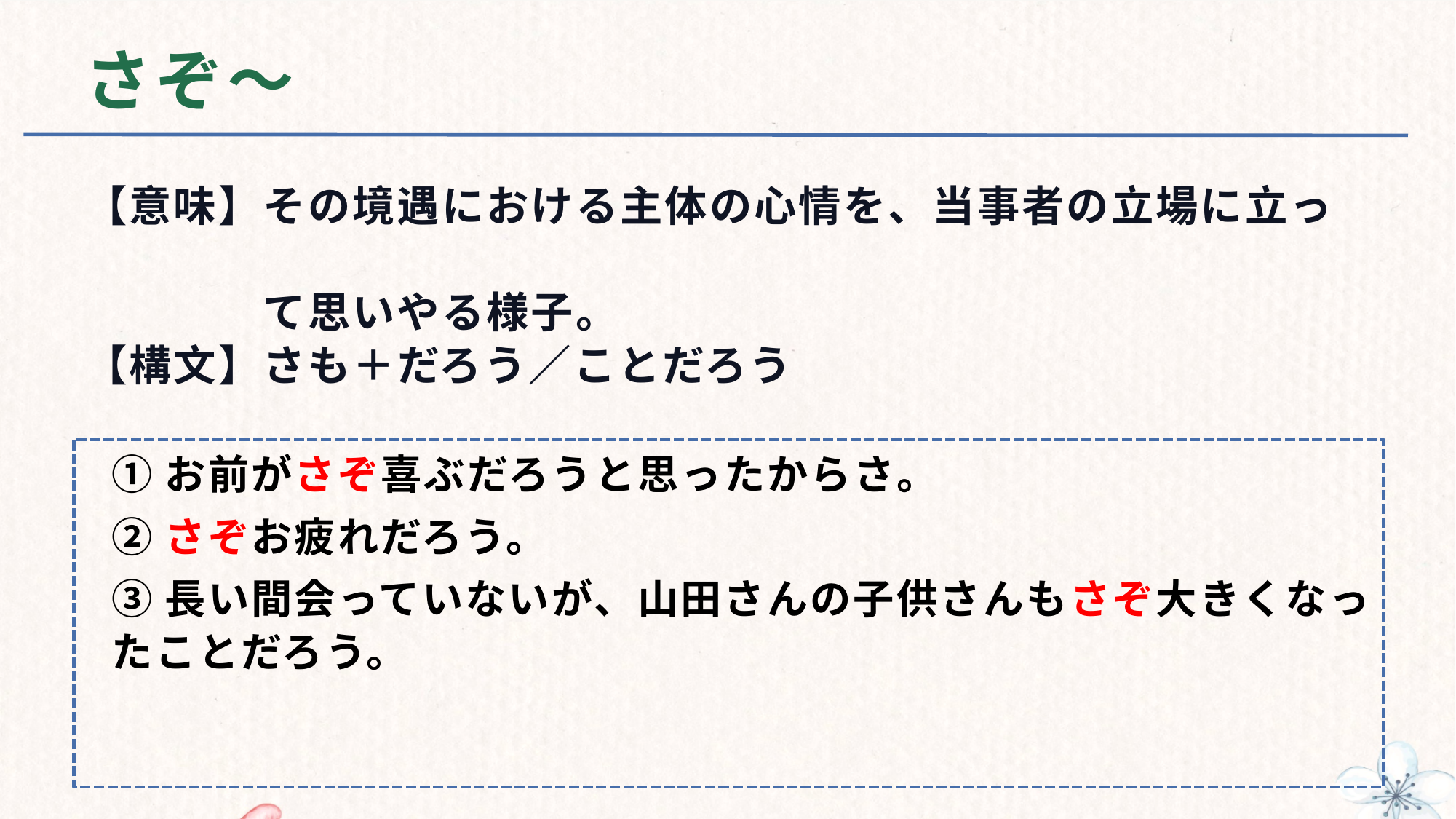

# さぞ～
【意味】その境遇における主体の心情を、当事者の立場に立っ
　　　　て思いやる様子。
【構文】さも＋だろう／ことだろう
①お前がさぞ喜ぶだろうと思ったからさ。
②さぞお疲れだろう。
③長い間会っていないが、山田さんの子供さんもさぞ大きくなったことだろう。